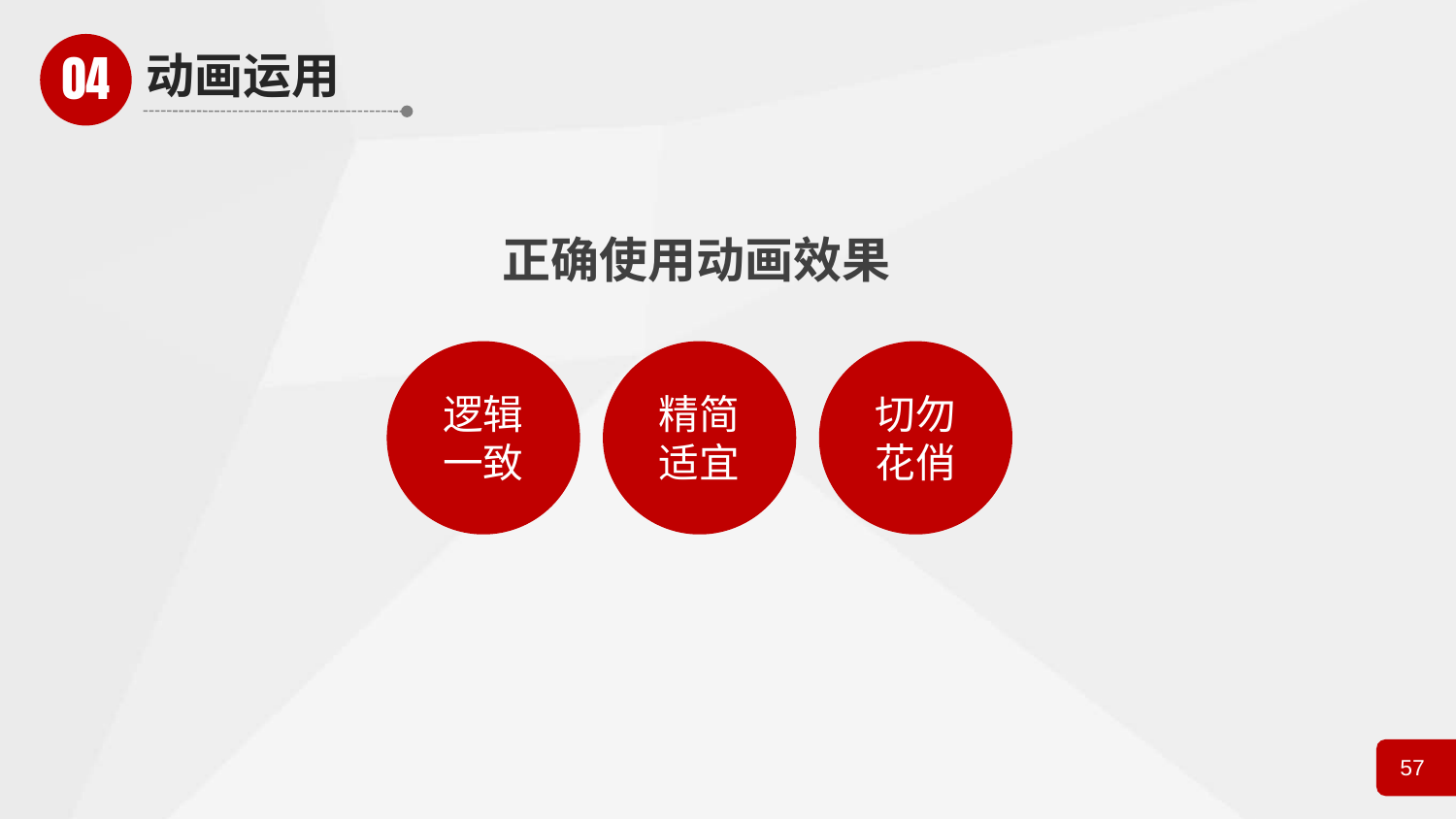

正确使用动画效果
逻辑
一致
精简
适宜
切勿
花俏